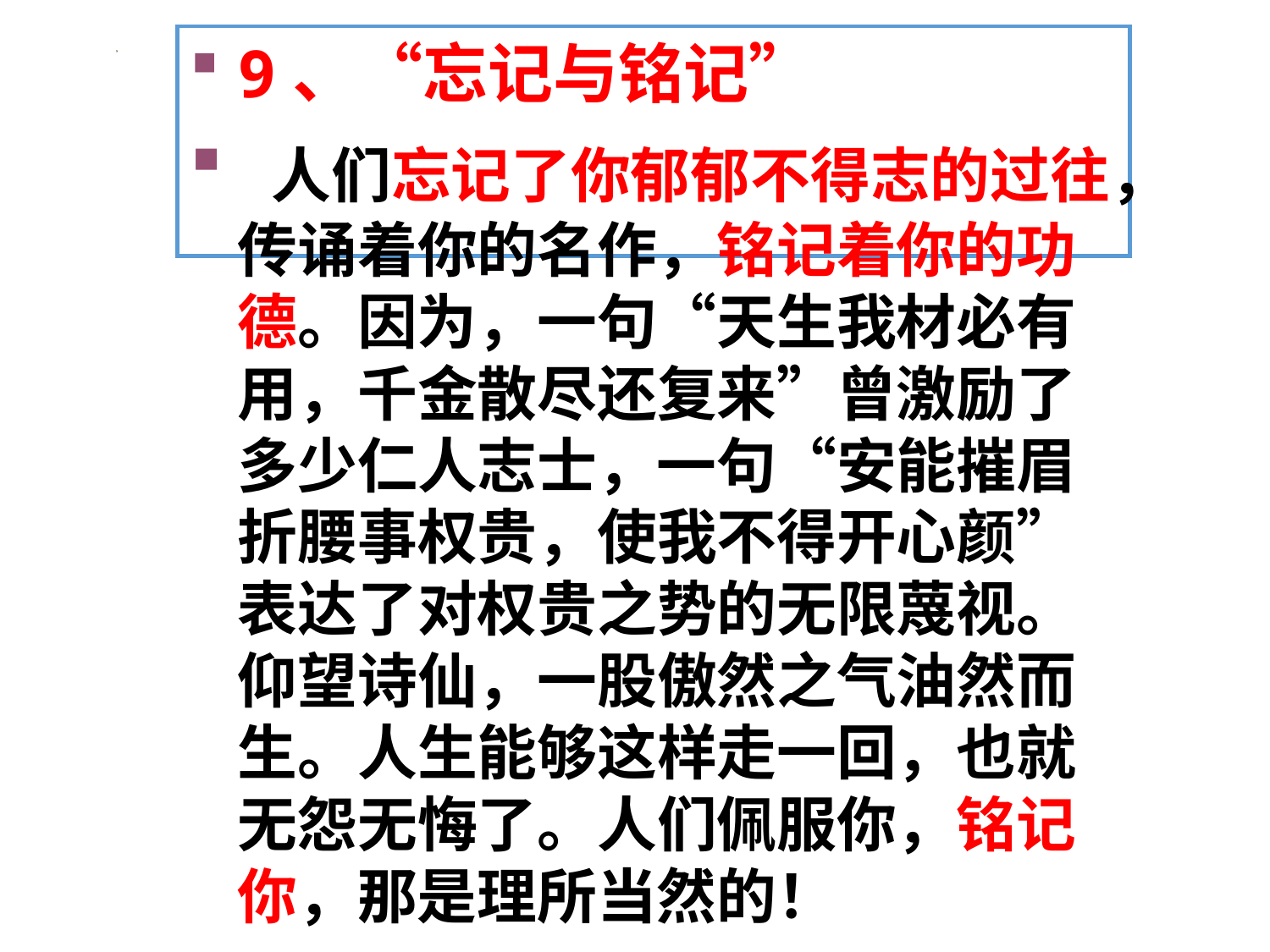

9、“忘记与铭记”
 人们忘记了你郁郁不得志的过往，传诵着你的名作，铭记着你的功德。因为，一句“天生我材必有用，千金散尽还复来”曾激励了多少仁人志士，一句“安能摧眉折腰事权贵，使我不得开心颜”表达了对权贵之势的无限蔑视。仰望诗仙，一股傲然之气油然而生。人生能够这样走一回，也就无怨无悔了。人们佩服你，铭记你，那是理所当然的！
#